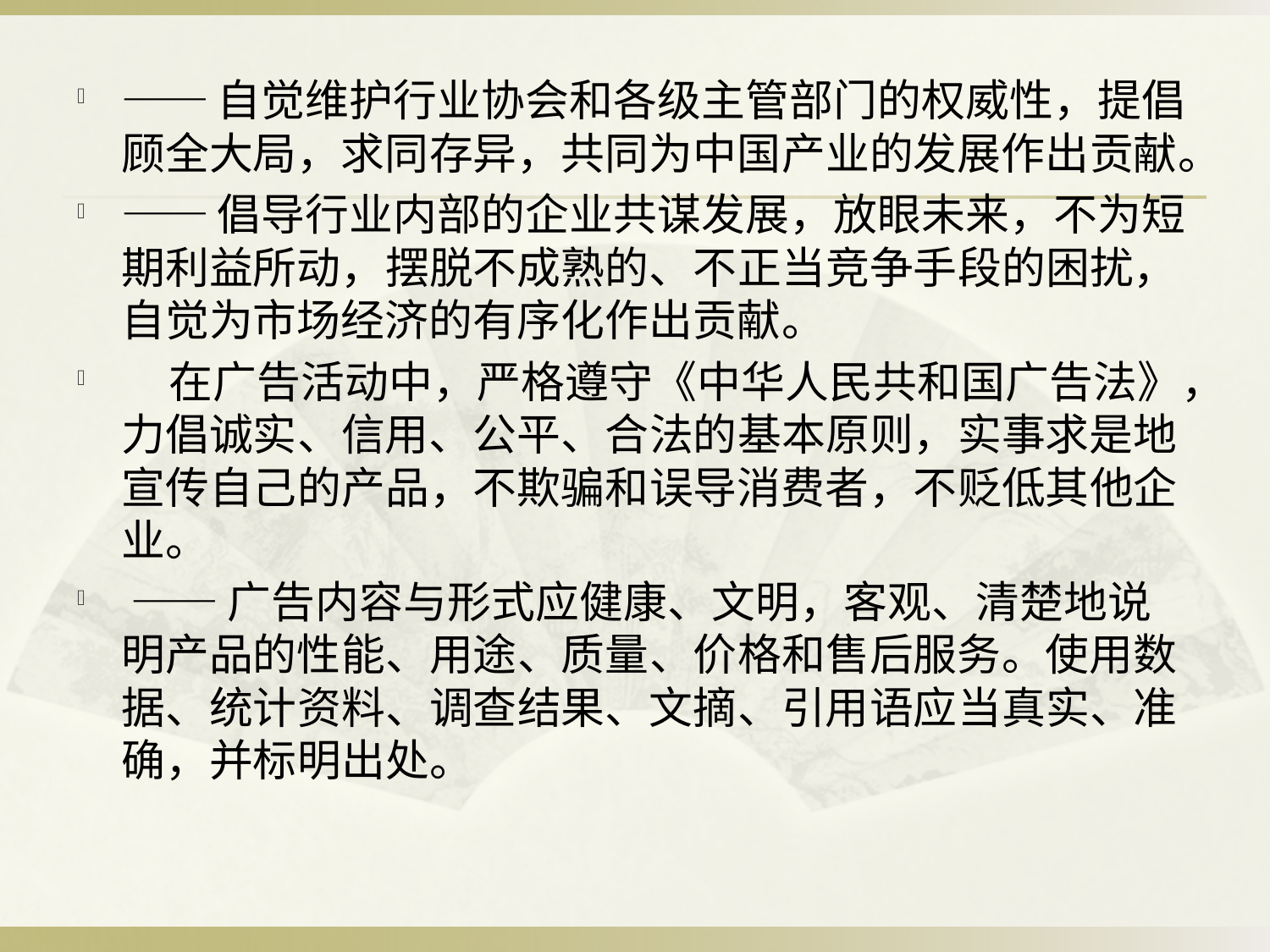

#
——自觉维护行业协会和各级主管部门的权威性，提倡顾全大局，求同存异，共同为中国产业的发展作出贡献。
——倡导行业内部的企业共谋发展，放眼未来，不为短期利益所动，摆脱不成熟的、不正当竞争手段的困扰，自觉为市场经济的有序化作出贡献。
    在广告活动中，严格遵守《中华人民共和国广告法》，力倡诚实、信用、公平、合法的基本原则，实事求是地宣传自己的产品，不欺骗和误导消费者，不贬低其他企业。
 ——广告内容与形式应健康、文明，客观、清楚地说明产品的性能、用途、质量、价格和售后服务。使用数据、统计资料、调查结果、文摘、引用语应当真实、准确，并标明出处。